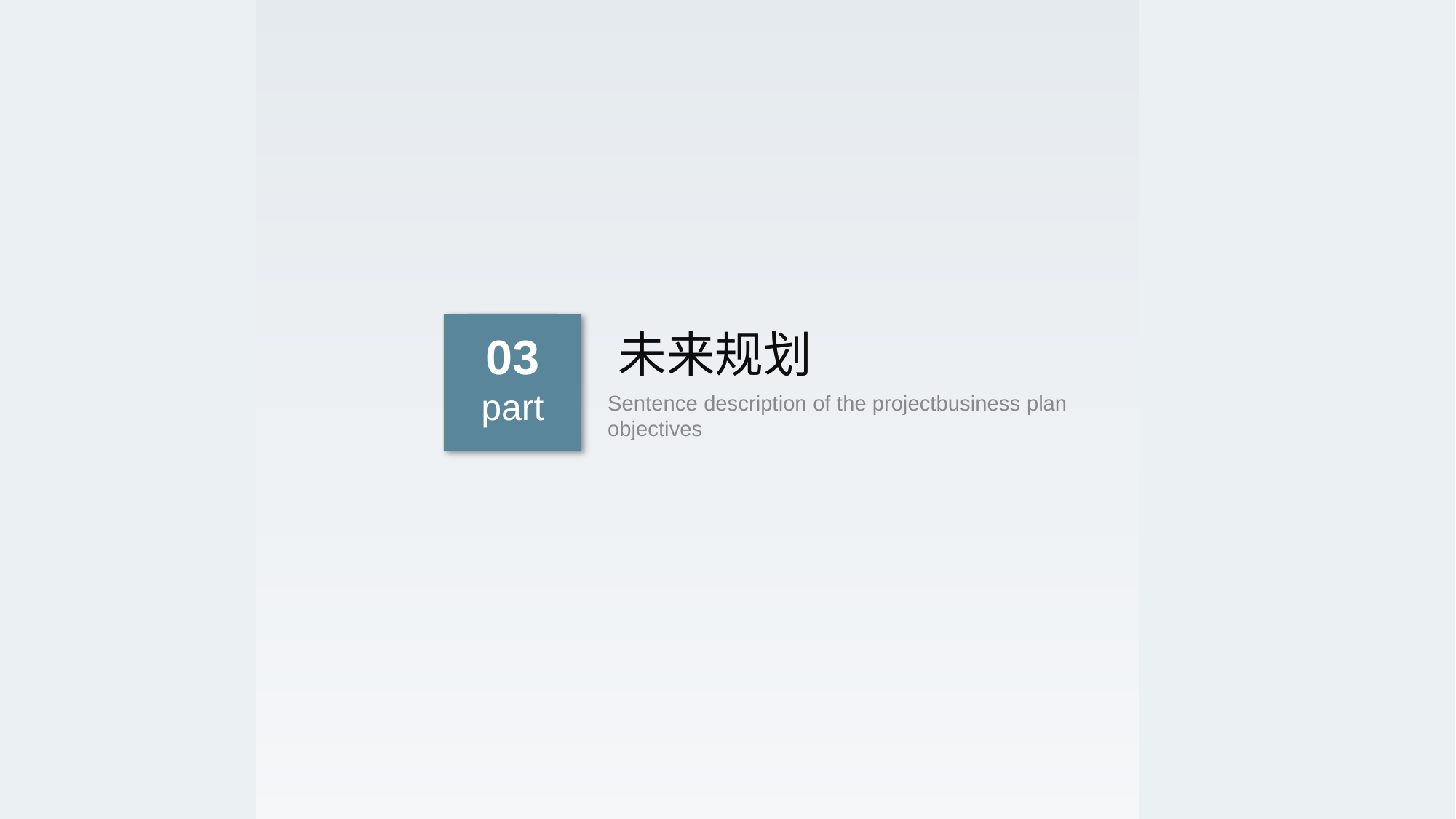

未来规划

03
part
Sentence description of the projectbusiness plan objectives